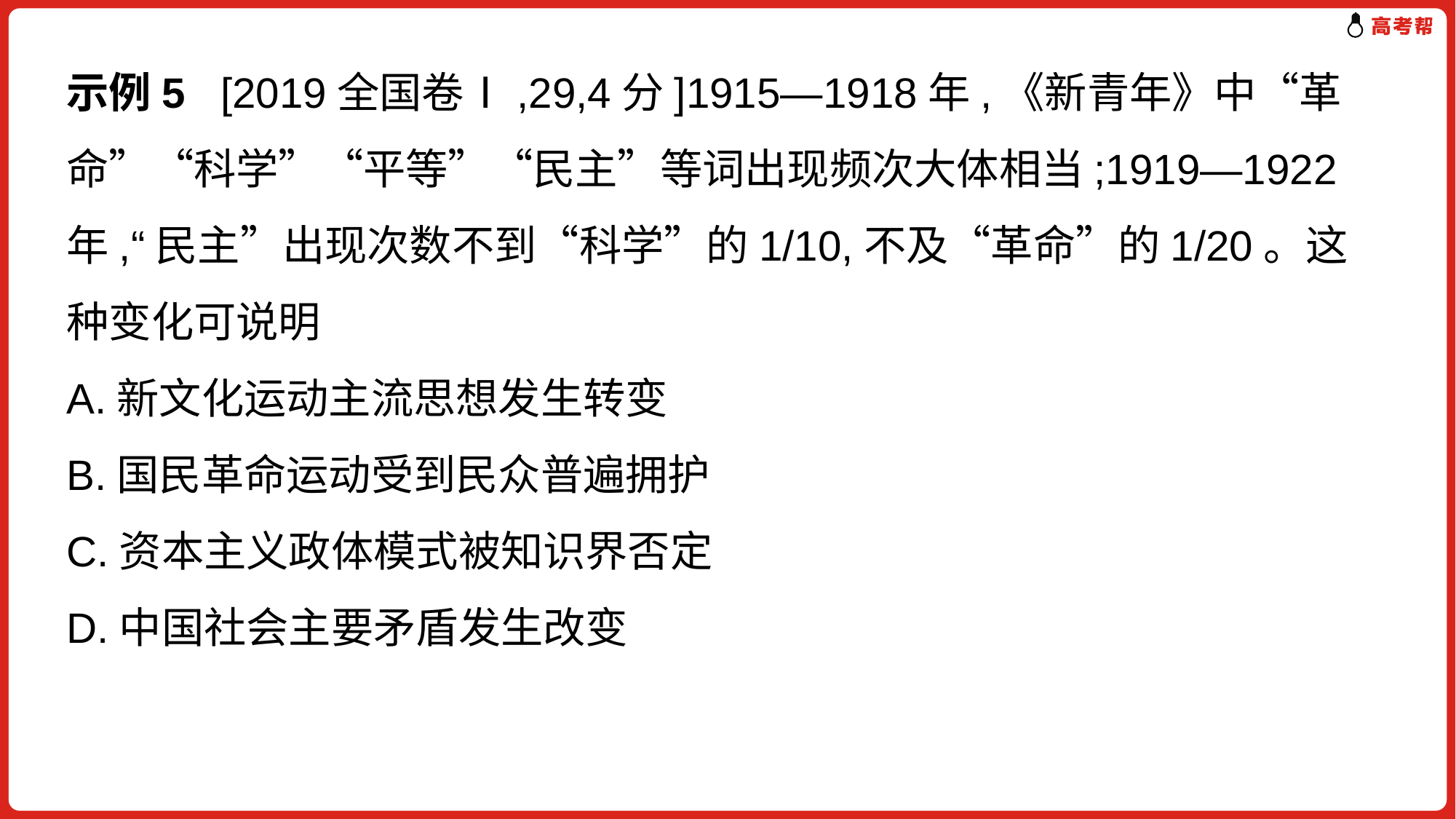

示例5   [2019全国卷Ⅰ,29,4分]1915—1918年,《新青年》中“革命”“科学”“平等”“民主”等词出现频次大体相当;1919—1922年,“民主”出现次数不到“科学”的1/10,不及“革命”的1/20。这种变化可说明
A.新文化运动主流思想发生转变
B.国民革命运动受到民众普遍拥护
C.资本主义政体模式被知识界否定
D.中国社会主要矛盾发生改变